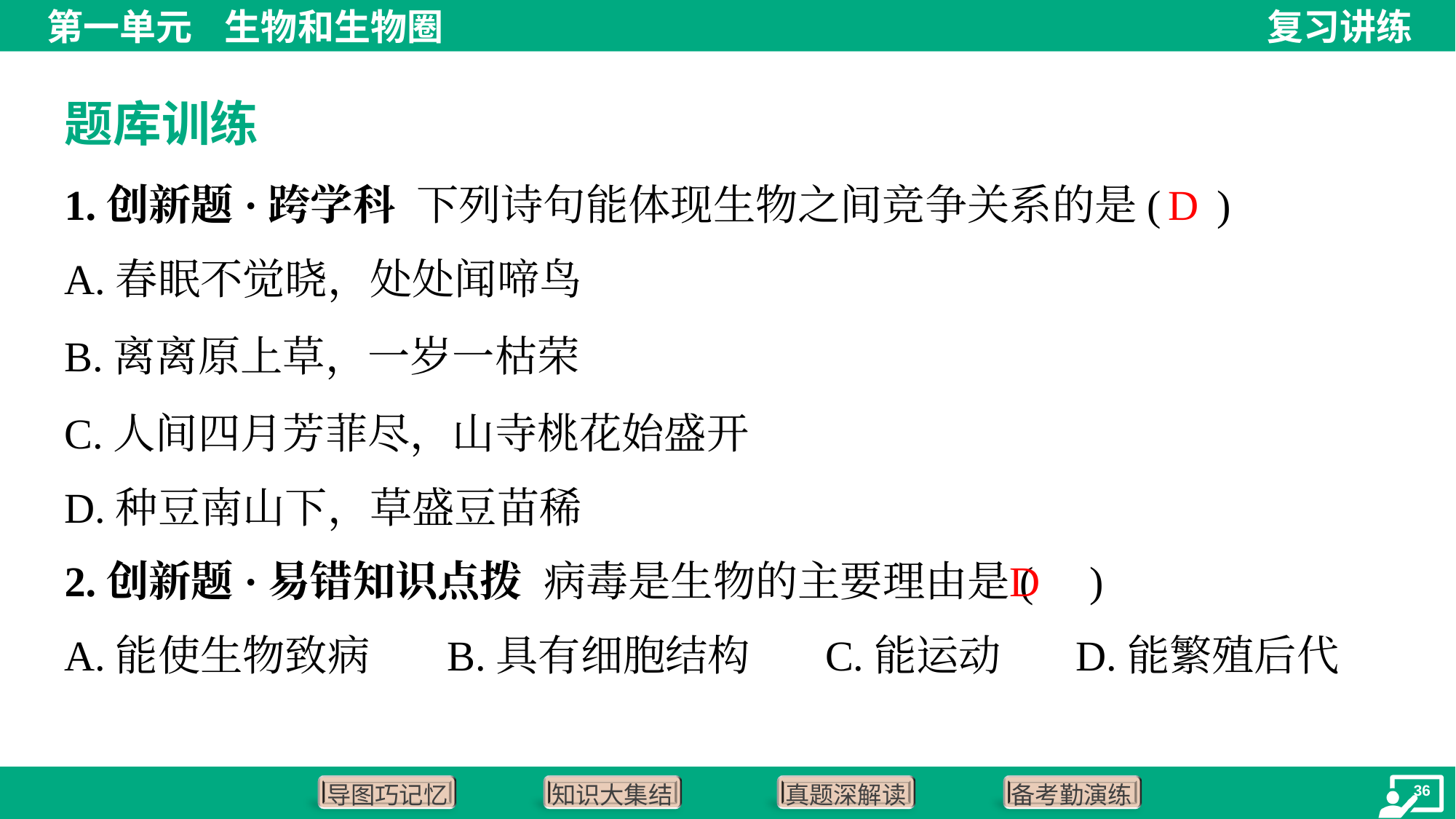

题库训练
1.创新题·跨学科  下列诗句能体现生物之间竞争关系的是(     )
D
A.春眠不觉晓，处处闻啼鸟
B.离离原上草，一岁一枯荣
C.人间四月芳菲尽，山寺桃花始盛开
D.种豆南山下，草盛豆苗稀
D
2.创新题·易错知识点拨  病毒是生物的主要理由是(     )
A.能使生物致病	B.具有细胞结构	C.能运动	D.能繁殖后代